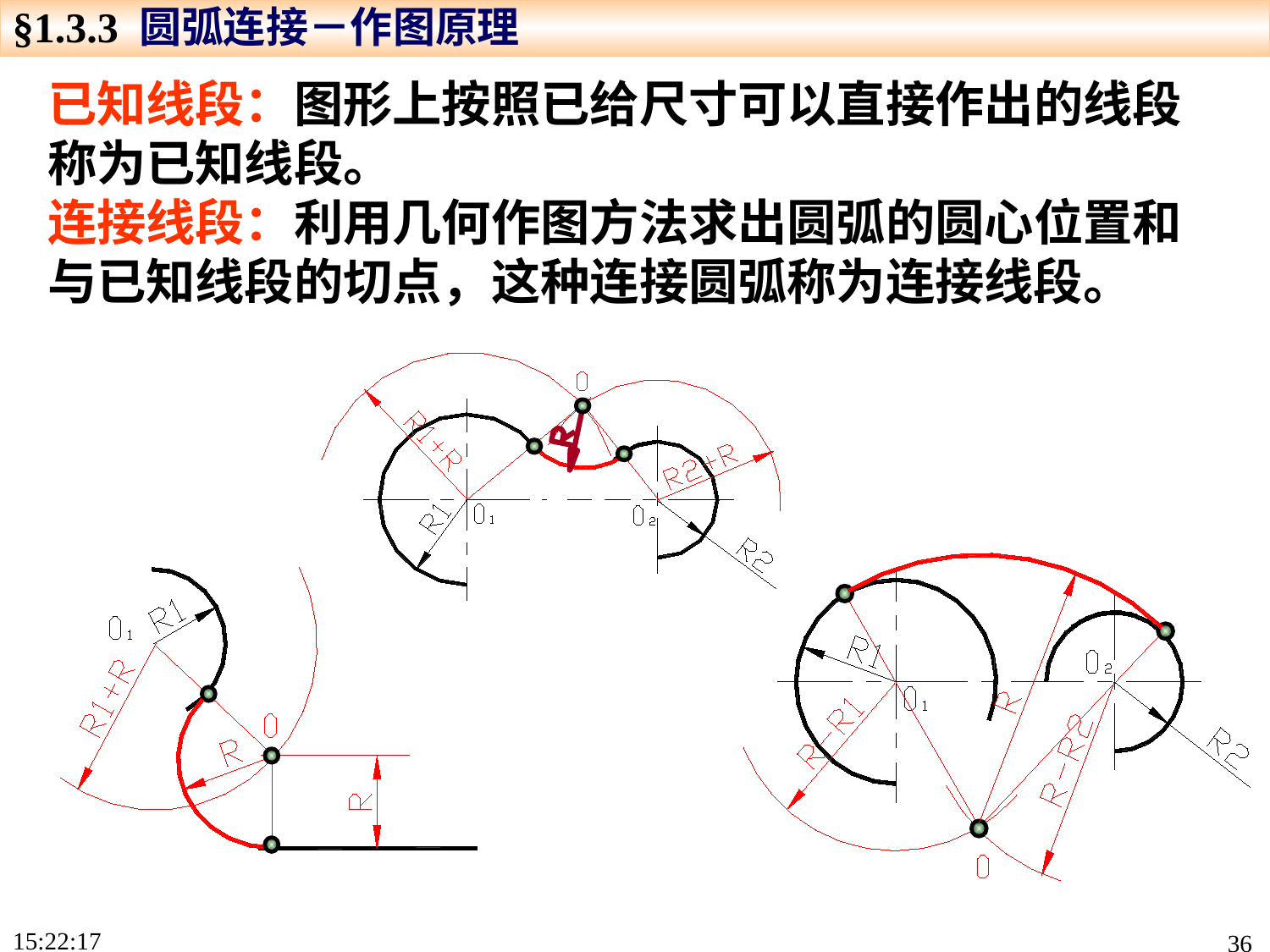

§1.3.3 圆弧连接－作图原理
已知线段：图形上按照已给尺寸可以直接作出的线段称为已知线段。
连接线段：利用几何作图方法求出圆弧的圆心位置和与已知线段的切点，这种连接圆弧称为连接线段。

15:22:17
36